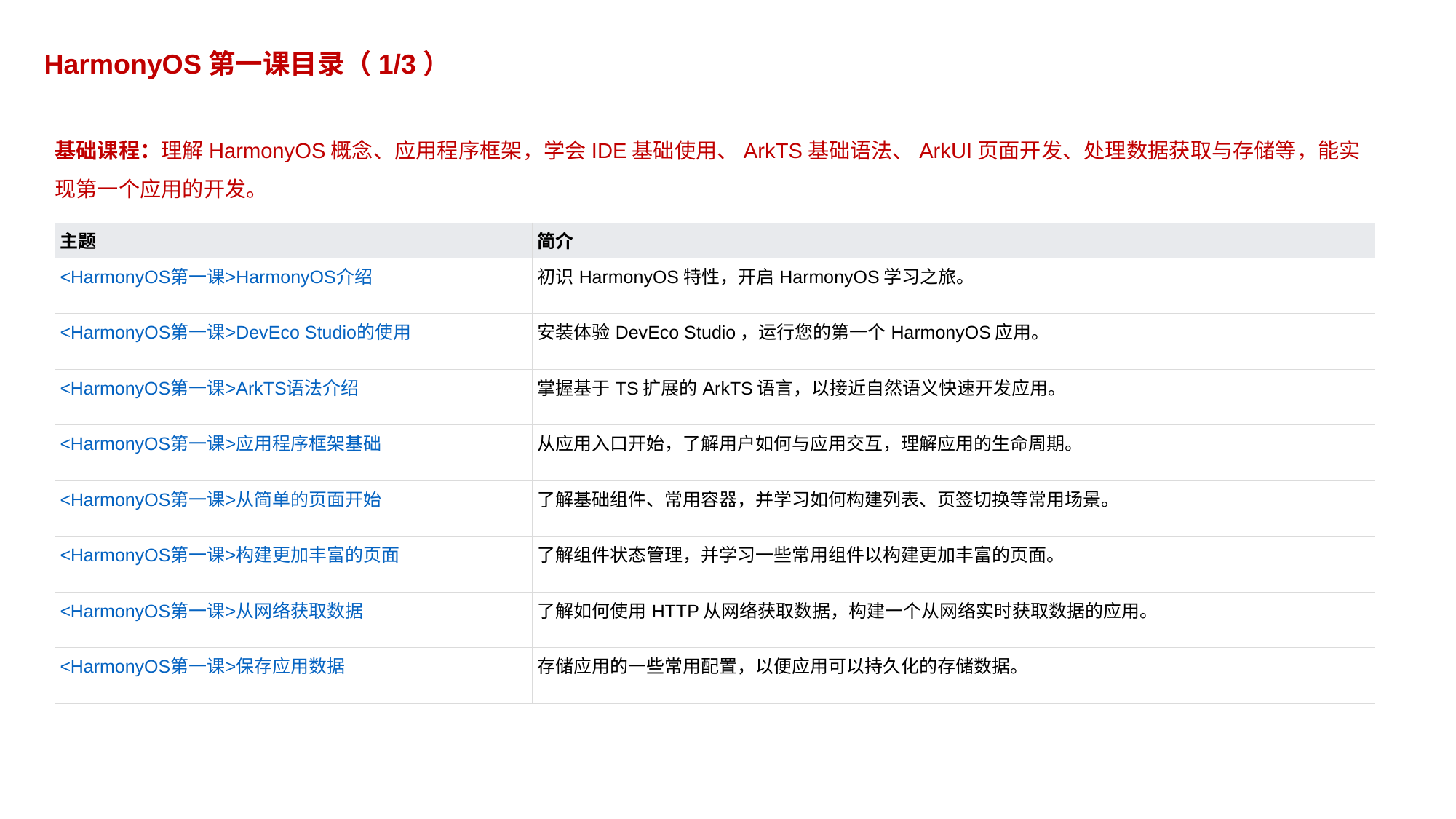

HarmonyOS第一课目录（1/3）
基础课程：理解HarmonyOS概念、应用程序框架，学会IDE基础使用、ArkTS基础语法、ArkUI页面开发、处理数据获取与存储等，能实现第一个应用的开发。
| 主题 | 简介 |
| --- | --- |
| <HarmonyOS第一课>HarmonyOS介绍 | 初识HarmonyOS特性，开启HarmonyOS学习之旅。 |
| <HarmonyOS第一课>DevEco Studio的使用 | 安装体验DevEco Studio，运行您的第一个HarmonyOS应用。 |
| <HarmonyOS第一课>ArkTS语法介绍 | 掌握基于TS扩展的ArkTS语言，以接近自然语义快速开发应用。 |
| <HarmonyOS第一课>应用程序框架基础 | 从应用入口开始，了解用户如何与应用交互，理解应用的生命周期。 |
| <HarmonyOS第一课>从简单的页面开始 | 了解基础组件、常用容器，并学习如何构建列表、页签切换等常用场景。 |
| <HarmonyOS第一课>构建更加丰富的页面 | 了解组件状态管理，并学习一些常用组件以构建更加丰富的页面。 |
| <HarmonyOS第一课>从网络获取数据 | 了解如何使用HTTP从网络获取数据，构建一个从网络实时获取数据的应用。 |
| <HarmonyOS第一课>保存应用数据 | 存储应用的一些常用配置，以便应用可以持久化的存储数据。 |